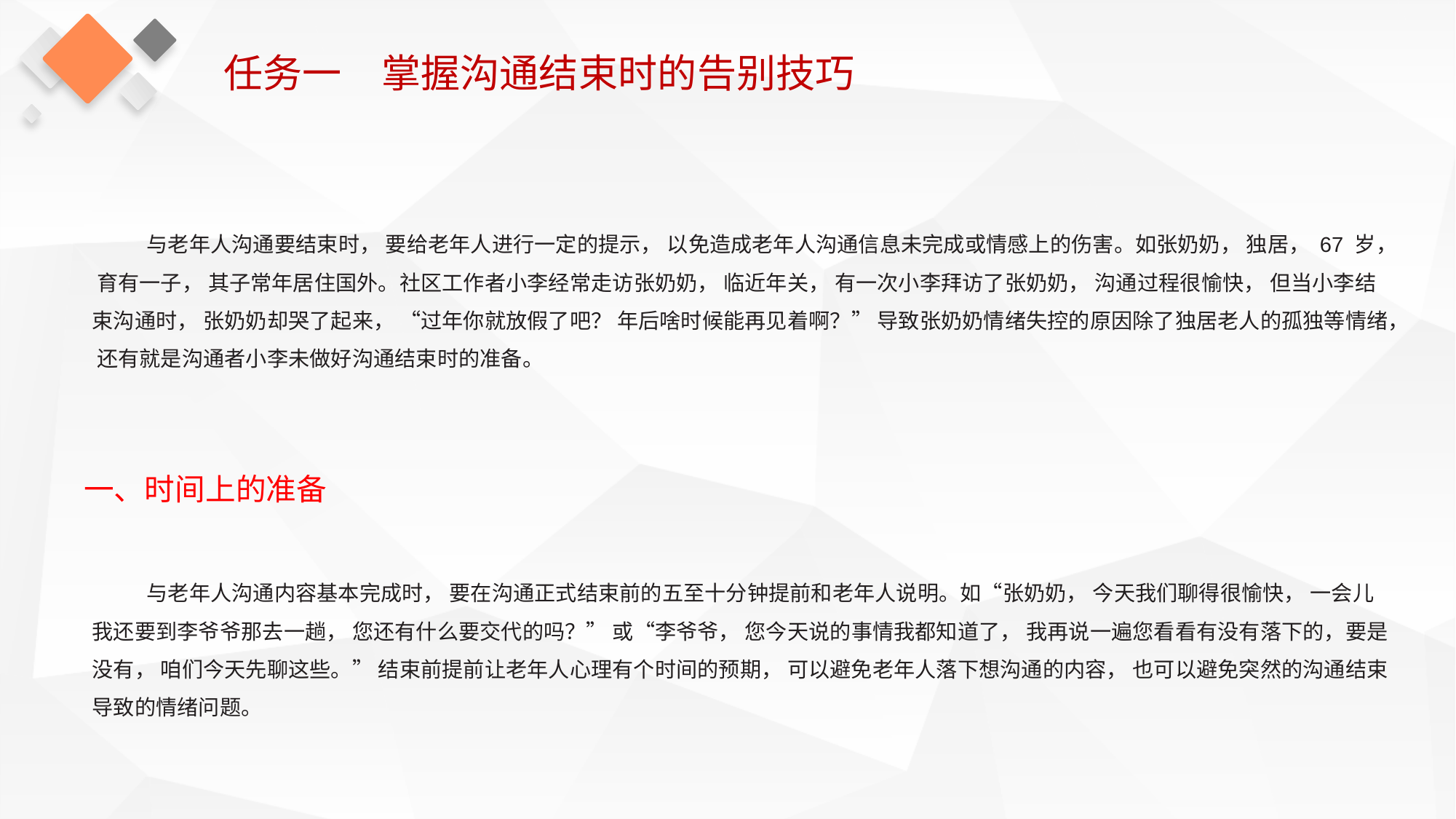

任务一　掌握沟通结束时的告别技巧
与老年人沟通要结束时， 要给老年人进行一定的提示， 以免造成老年人沟通信息未完成或情感上的伤害。如张奶奶， 独居， 67 岁， 育有一子， 其子常年居住国外。社区工作者小李经常走访张奶奶， 临近年关， 有一次小李拜访了张奶奶， 沟通过程很愉快， 但当小李结束沟通时， 张奶奶却哭了起来， “过年你就放假了吧？ 年后啥时候能再见着啊？” 导致张奶奶情绪失控的原因除了独居老人的孤独等情绪， 还有就是沟通者小李未做好沟通结束时的准备。
一、时间上的准备
与老年人沟通内容基本完成时， 要在沟通正式结束前的五至十分钟提前和老年人说明。如“张奶奶， 今天我们聊得很愉快， 一会儿我还要到李爷爷那去一趟， 您还有什么要交代的吗？” 或“李爷爷， 您今天说的事情我都知道了， 我再说一遍您看看有没有落下的，要是没有， 咱们今天先聊这些。” 结束前提前让老年人心理有个时间的预期， 可以避免老年人落下想沟通的内容， 也可以避免突然的沟通结束导致的情绪问题。